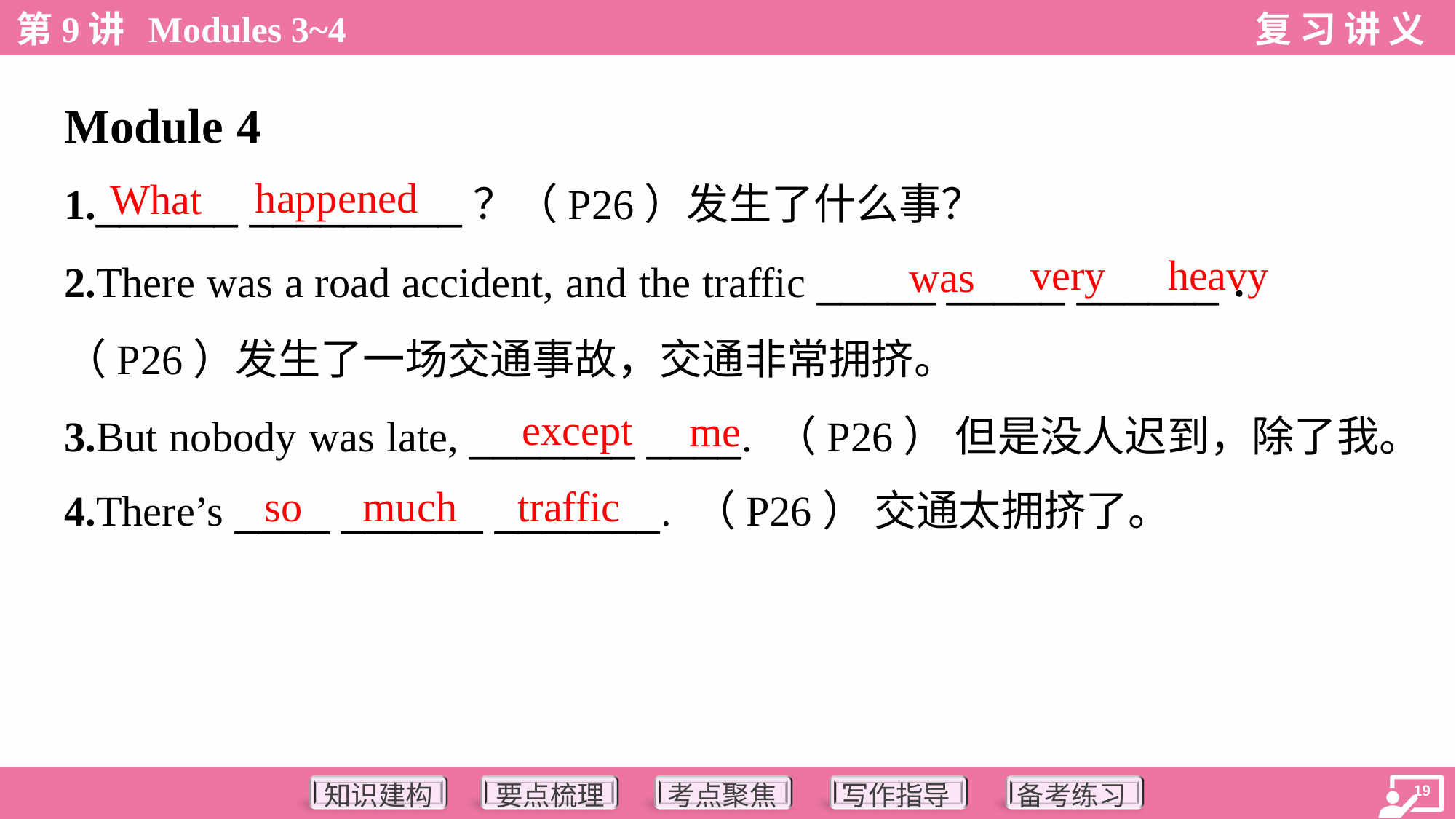

Module 4
happened
What
1.______ _________？（P26）发生了什么事？
2.There was a road accident, and the traffic _____ _____ ______．
（P26）发生了一场交通事故，交通非常拥挤。
3.But nobody was late, _______ ____. （P26） 但是没人迟到，除了我。
4.There’s ____ ______ _______. （P26） 交通太拥挤了。
heavy
very
was
except
me
so
much
traffic